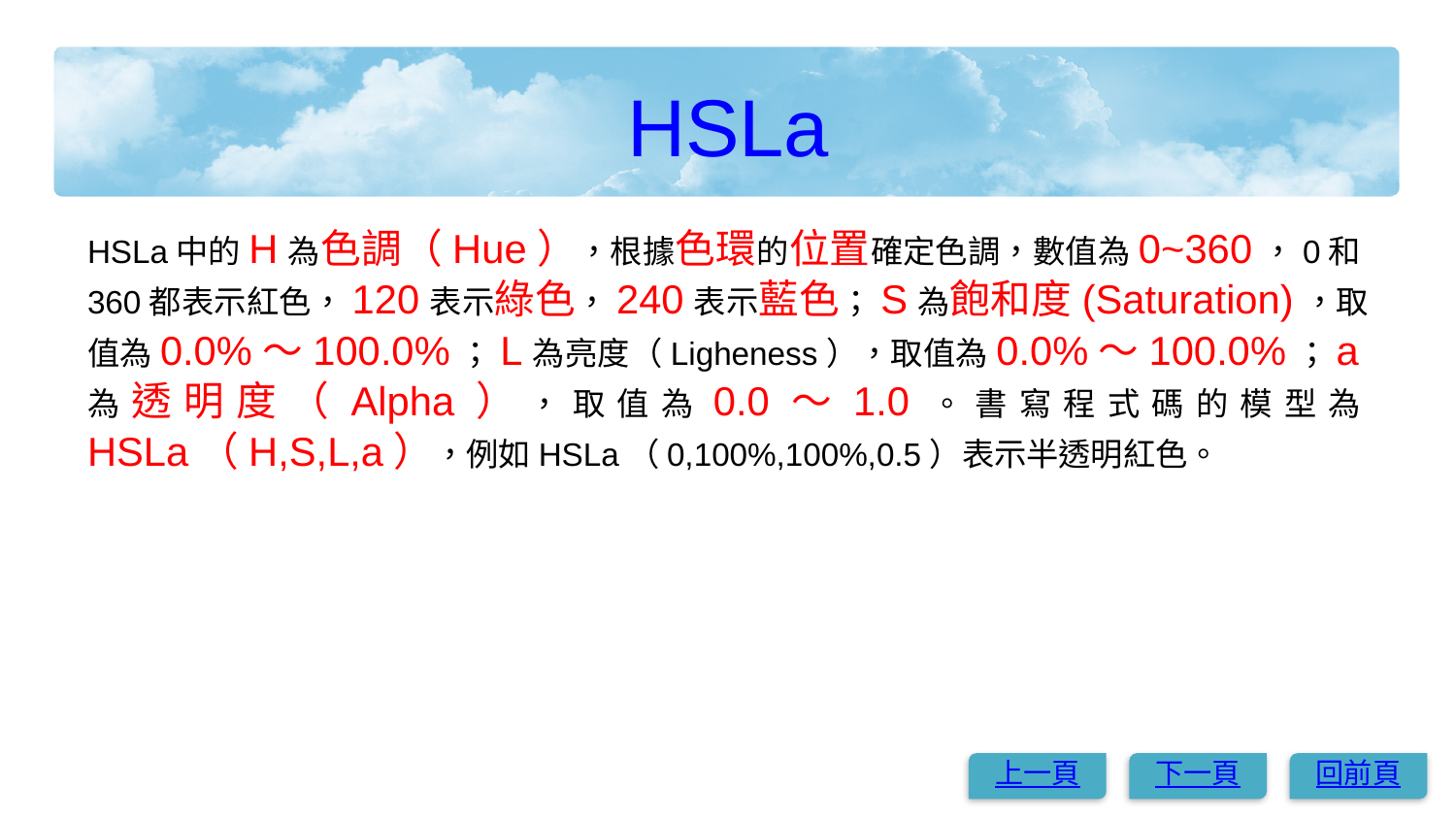

# HSLa
HSLa中的H為色調（Hue），根據色環的位置確定色調，數值為0~360，0和360都表示紅色，120表示綠色，240表示藍色；S為飽和度(Saturation)，取值為0.0%～100.0%；L為亮度（Ligheness），取值為0.0%～100.0%；a為透明度（Alpha），取值為0.0～1.0。書寫程式碼的模型為HSLa（H,S,L,a），例如HSLa（0,100%,100%,0.5）表示半透明紅色。
上一頁
下一頁
回前頁